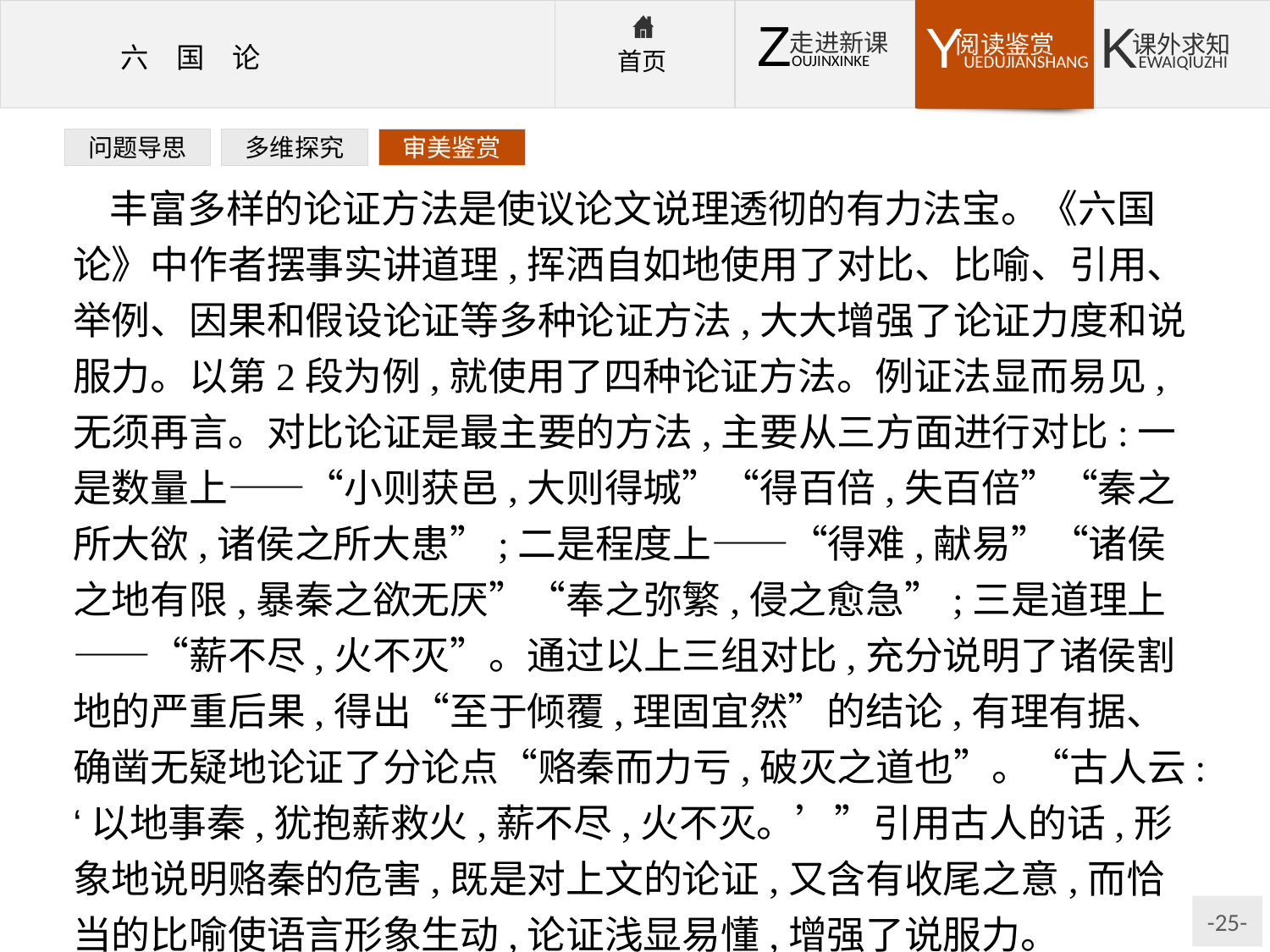

问题导思
多维探究
审美鉴赏
丰富多样的论证方法是使议论文说理透彻的有力法宝。《六国论》中作者摆事实讲道理,挥洒自如地使用了对比、比喻、引用、举例、因果和假设论证等多种论证方法,大大增强了论证力度和说服力。以第2段为例,就使用了四种论证方法。例证法显而易见,无须再言。对比论证是最主要的方法,主要从三方面进行对比:一是数量上——“小则获邑,大则得城”“得百倍,失百倍”“秦之所大欲,诸侯之所大患”;二是程度上——“得难,献易”“诸侯之地有限,暴秦之欲无厌”“奉之弥繁,侵之愈急”;三是道理上——“薪不尽,火不灭”。通过以上三组对比,充分说明了诸侯割地的严重后果,得出“至于倾覆,理固宜然”的结论,有理有据、确凿无疑地论证了分论点“赂秦而力亏,破灭之道也”。“古人云:‘以地事秦,犹抱薪救火,薪不尽,火不灭。’”引用古人的话,形象地说明赂秦的危害,既是对上文的论证,又含有收尾之意,而恰当的比喻使语言形象生动,论证浅显易懂,增强了说服力。